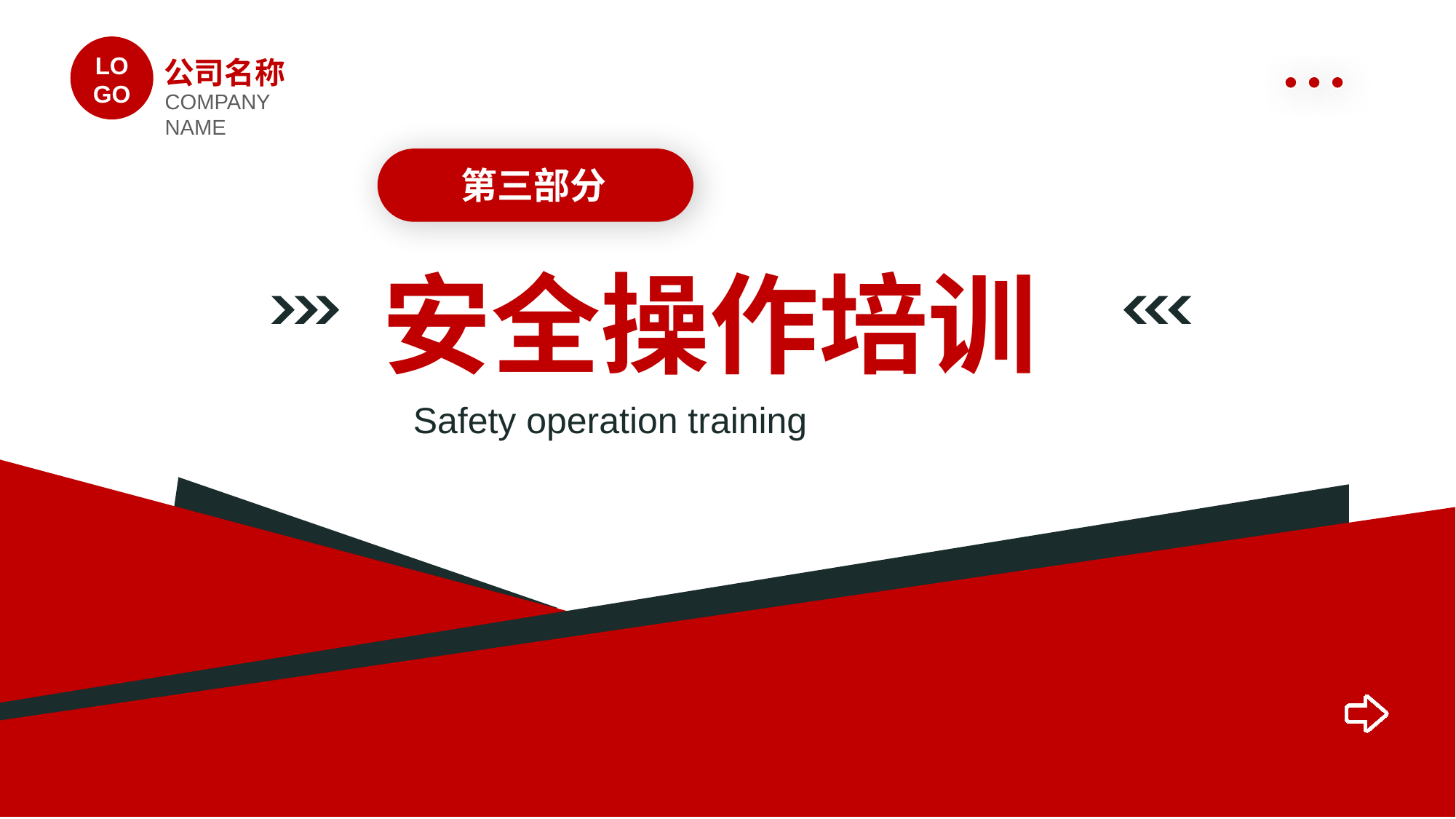

LO
GO
公司名称
COMPANY NAME

第三部分
安全操作培训

Safety operation training